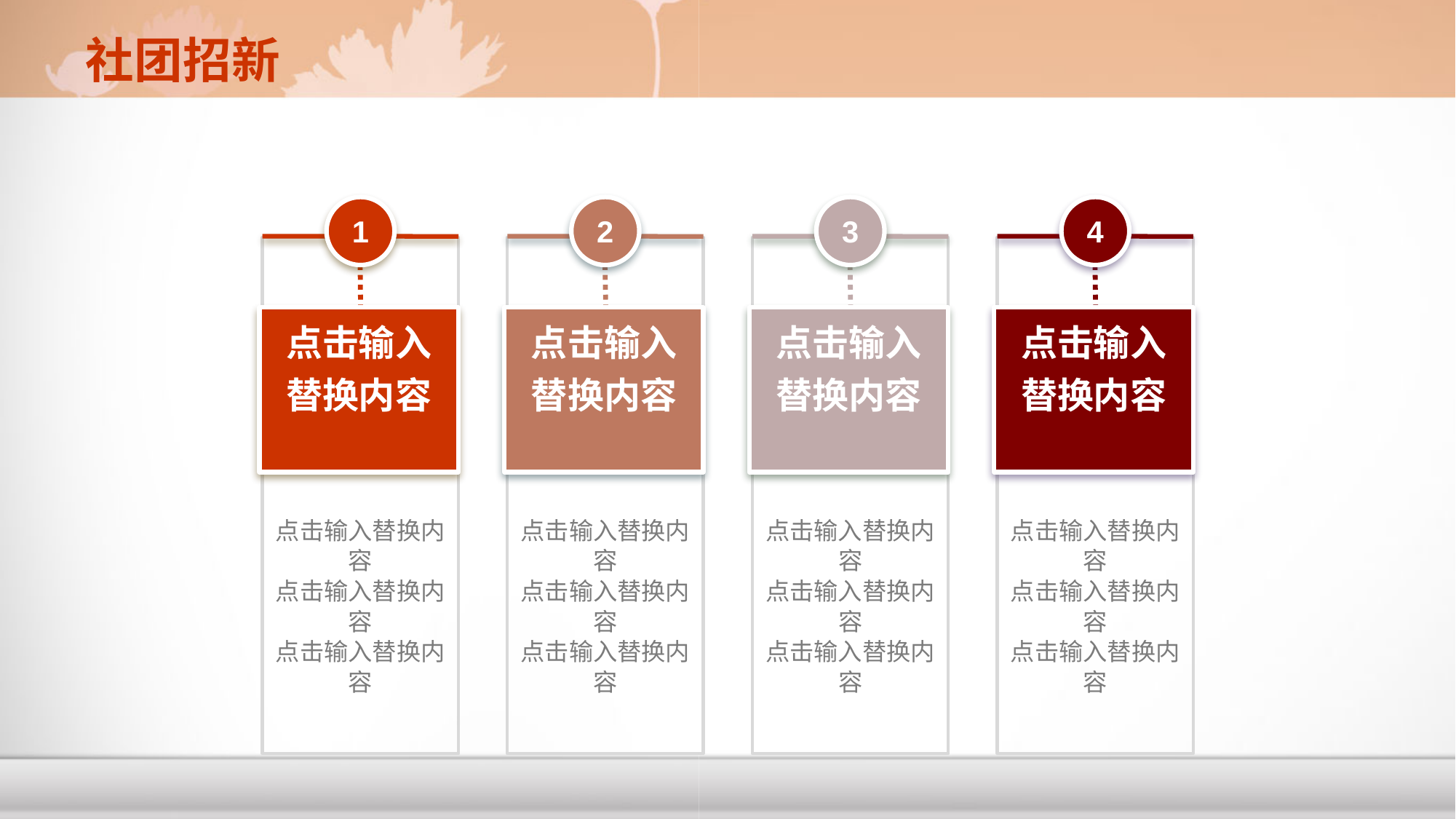

社团招新
1
2
3
4

点击输入
替换内容

点击输入
替换内容

点击输入
替换内容

点击输入
替换内容

点击输入替换内容
点击输入替换内容
点击输入替换内容

点击输入替换内容
点击输入替换内容
点击输入替换内容

点击输入替换内容
点击输入替换内容
点击输入替换内容

点击输入替换内容
点击输入替换内容
点击输入替换内容